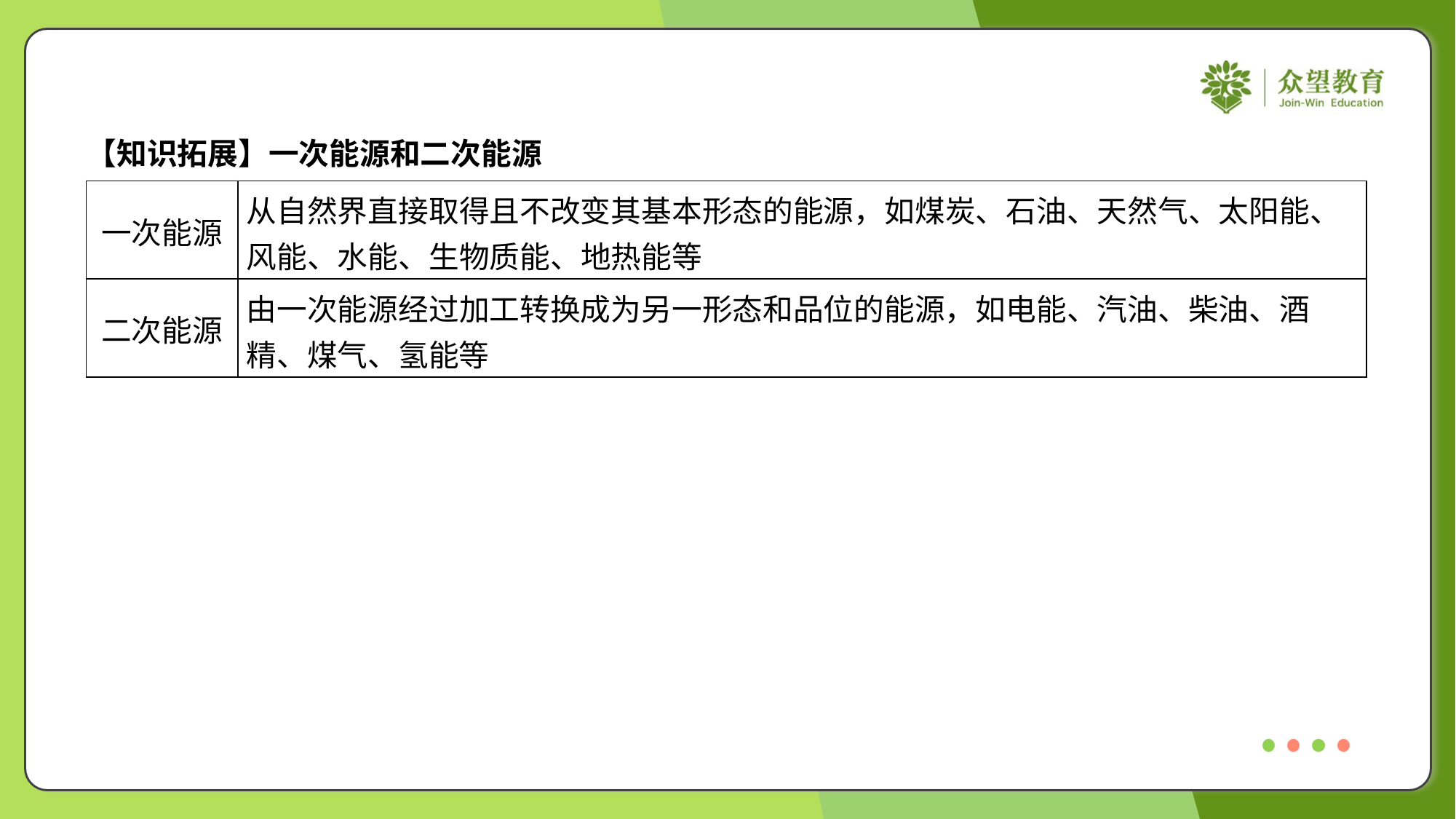

【知识拓展】一次能源和二次能源
| 一次能源 | 从自然界直接取得且不改变其基本形态的能源，如煤炭、石油、天然气、太阳能、 风能、水能、生物质能、地热能等 |
| --- | --- |
| 二次能源 | 由一次能源经过加工转换成为另一形态和品位的能源，如电能、汽油、柴油、酒 精、煤气、氢能等 |